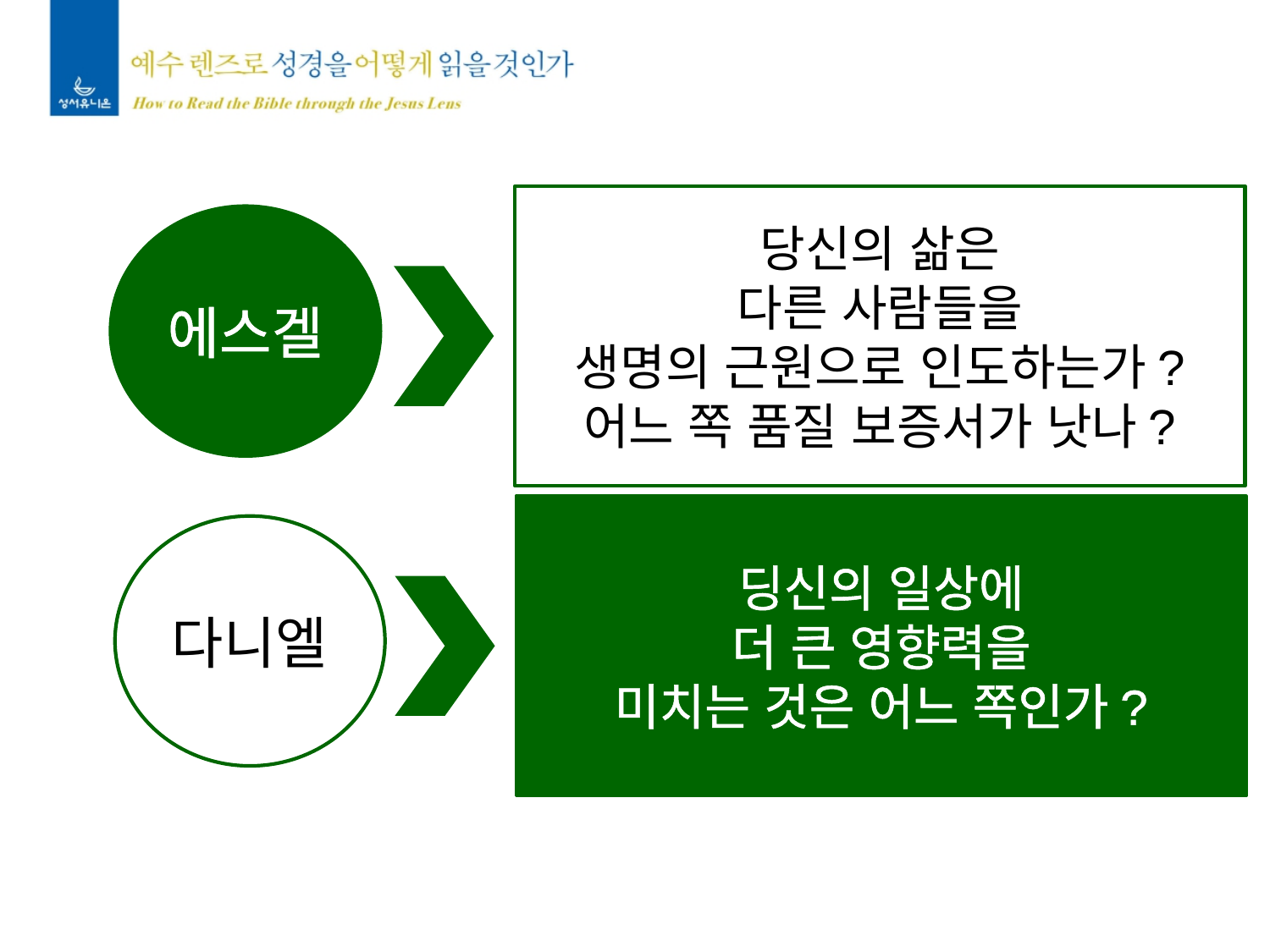

당신의 삶은
다른 사람들을
생명의 근원으로 인도하는가?
어느 쪽 품질 보증서가 낫나?
에스겔

딩신의 일상에
더 큰 영향력을
미치는 것은 어느 쪽인가?
다니엘